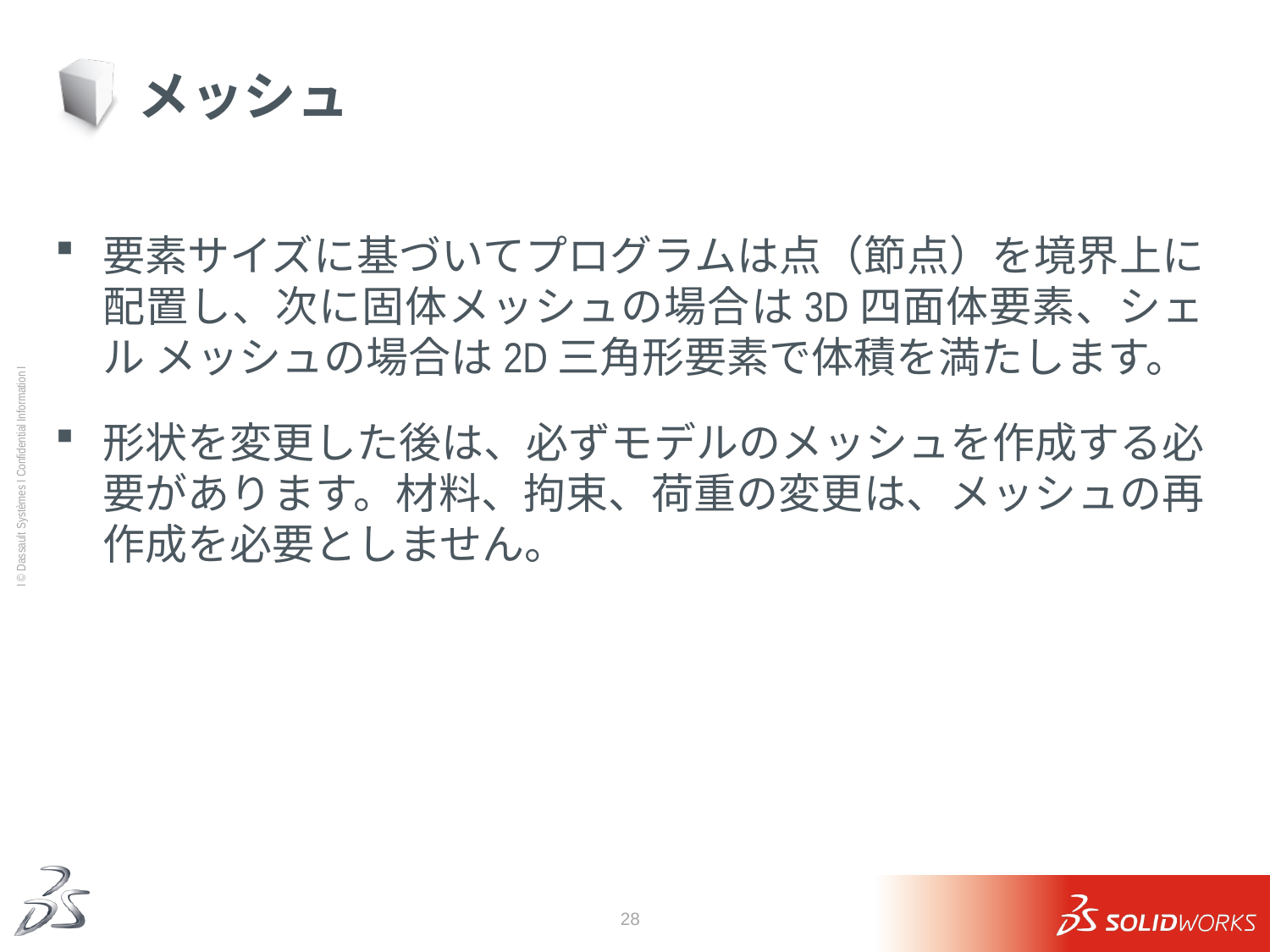

# メッシュ
要素サイズに基づいてプログラムは点（節点）を境界上に配置し、次に固体メッシュの場合は3D四面体要素、シェル メッシュの場合は2D三角形要素で体積を満たします。
形状を変更した後は、必ずモデルのメッシュを作成する必要があります。材料、拘束、荷重の変更は、メッシュの再作成を必要としません。